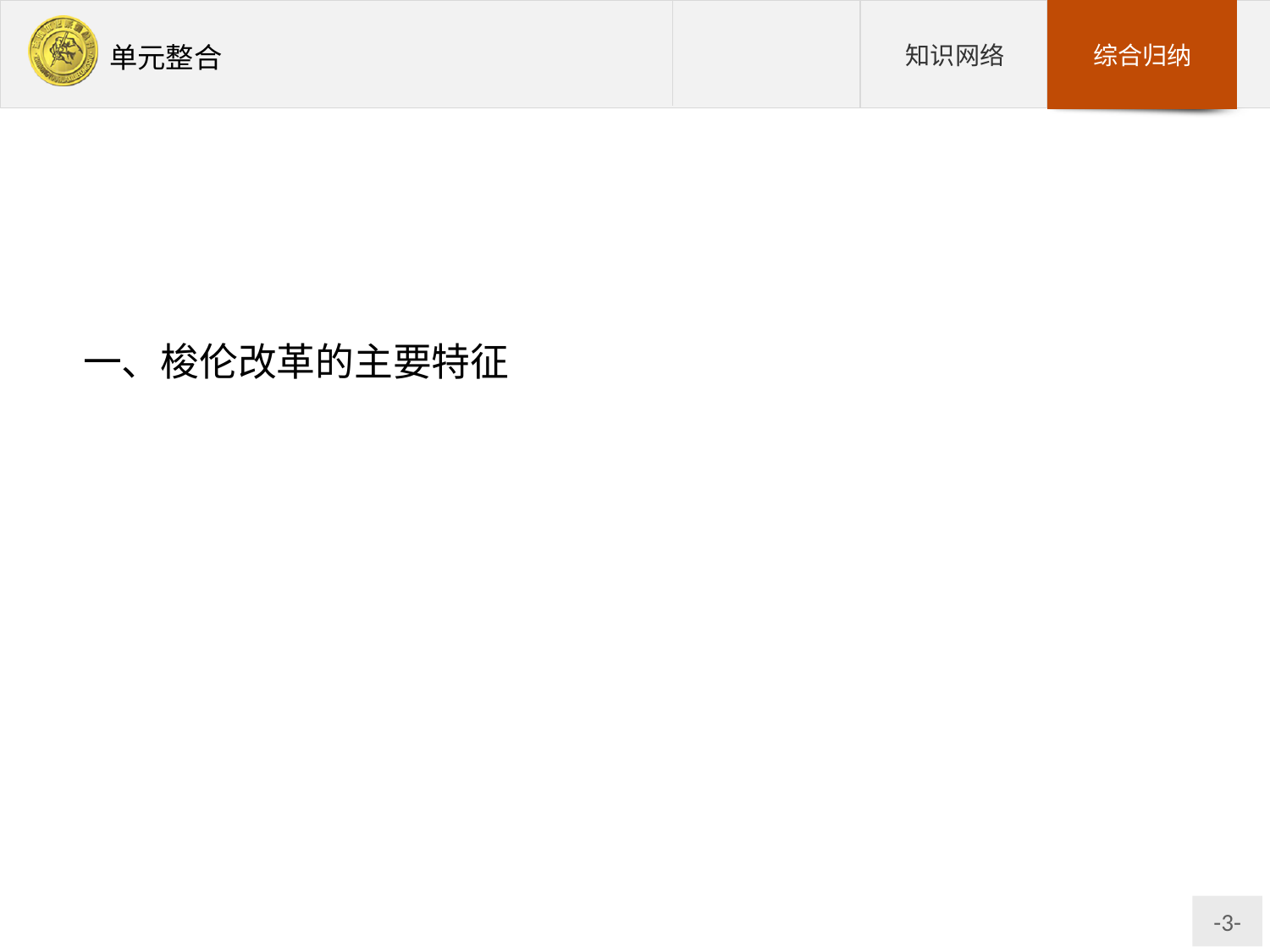

一、梭伦改革的主要特征
1.革命性:梭伦改革触及了当时主要生产资料——土地的占有关系,是对旧生产关系的调整,打破了贵族专权。
2.“中庸”性:梭伦十分注意缓和平民与贵族的矛盾,一方面改善了平民的经济状况,一方面保护了贵族的政治特权,但两者的根本矛盾并未解决。